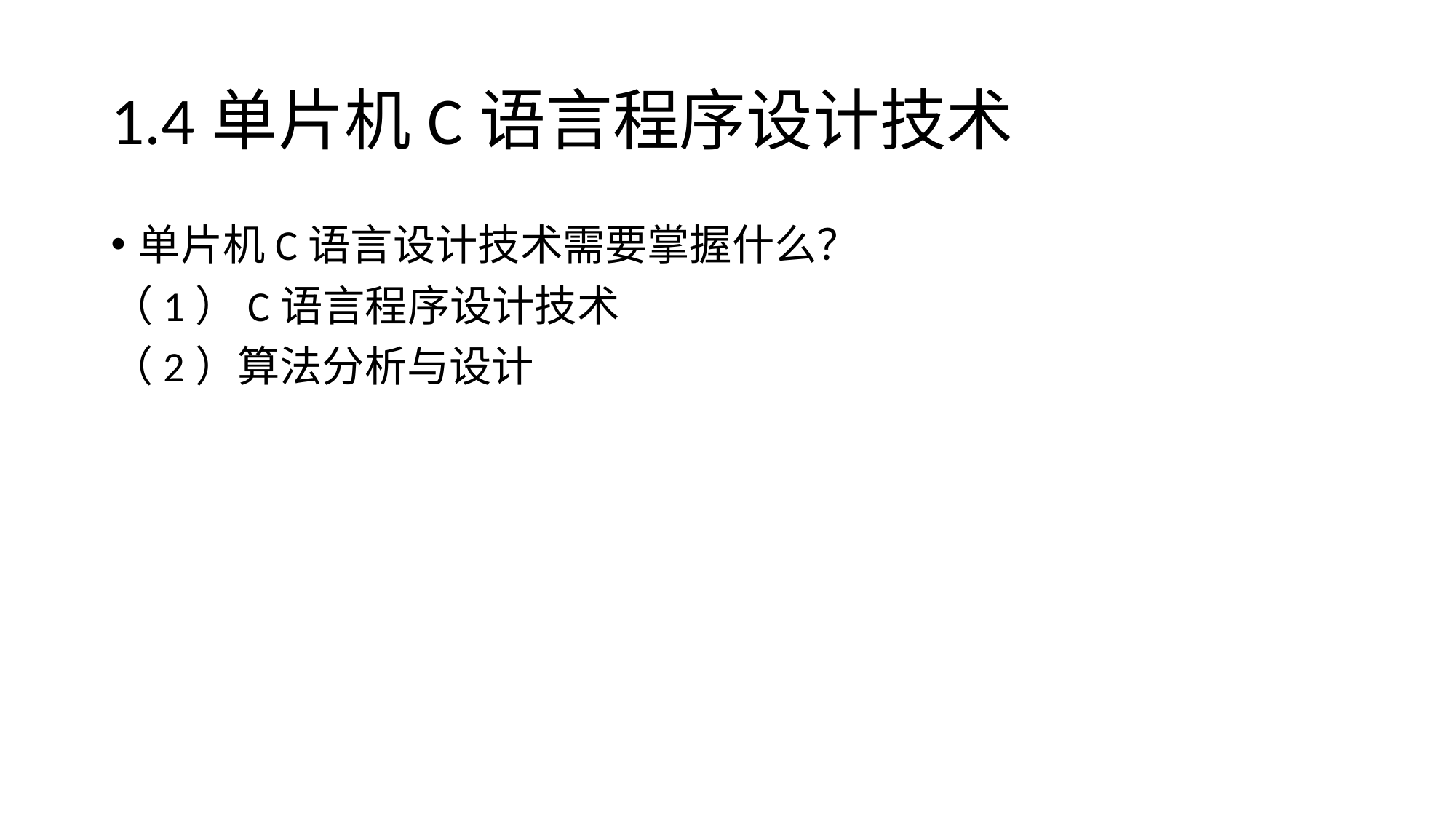

# 1.4单片机C语言程序设计技术
单片机C语言设计技术需要掌握什么？
（1）C语言程序设计技术
（2）算法分析与设计